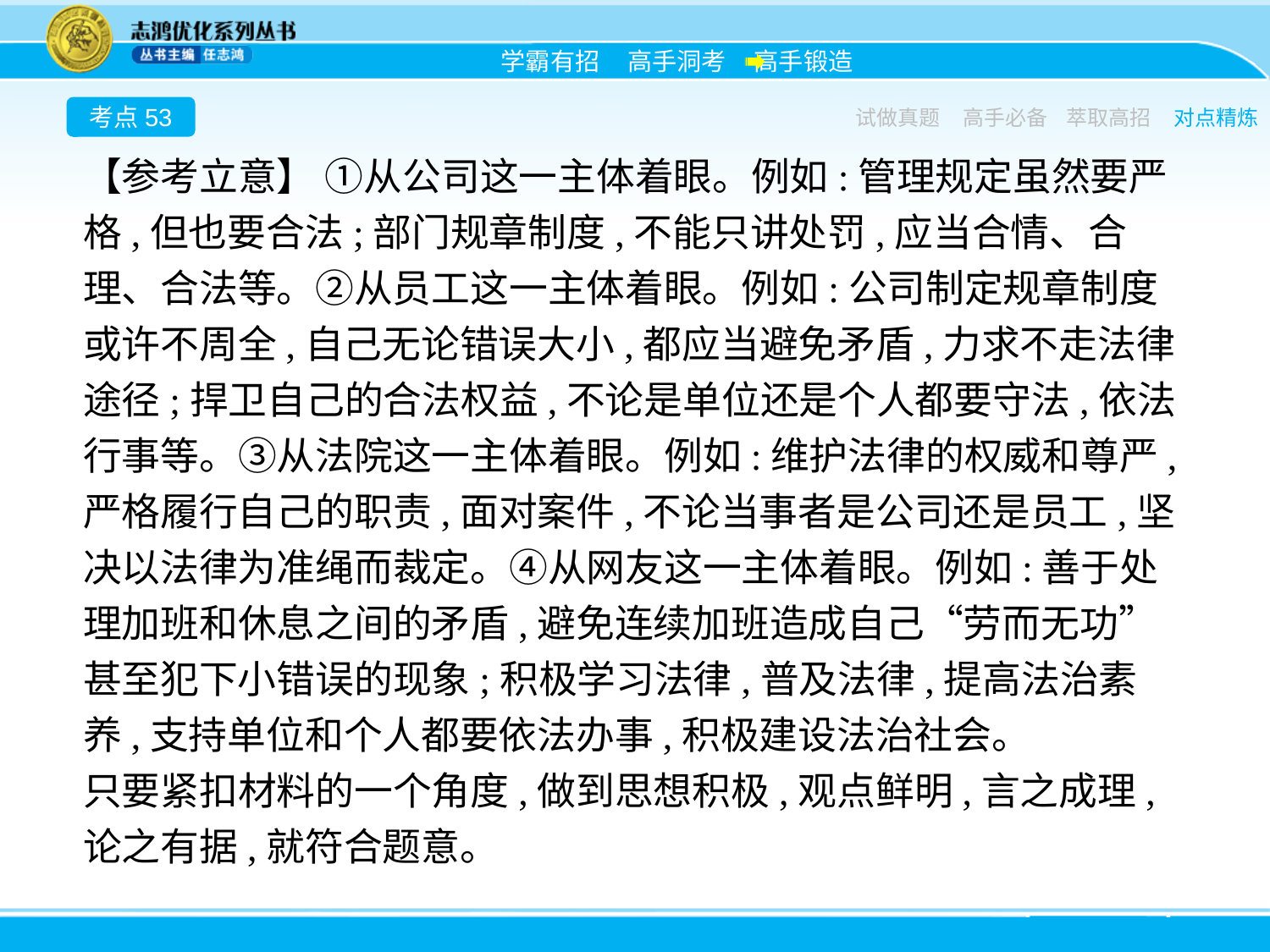

考点53
试做真题
高手必备
萃取高招
对点精炼
【参考立意】 ①从公司这一主体着眼。例如:管理规定虽然要严格,但也要合法;部门规章制度,不能只讲处罚,应当合情、合理、合法等。②从员工这一主体着眼。例如:公司制定规章制度或许不周全,自己无论错误大小,都应当避免矛盾,力求不走法律途径;捍卫自己的合法权益,不论是单位还是个人都要守法,依法行事等。③从法院这一主体着眼。例如:维护法律的权威和尊严,严格履行自己的职责,面对案件,不论当事者是公司还是员工,坚决以法律为准绳而裁定。④从网友这一主体着眼。例如:善于处理加班和休息之间的矛盾,避免连续加班造成自己“劳而无功”甚至犯下小错误的现象;积极学习法律,普及法律,提高法治素养,支持单位和个人都要依法办事,积极建设法治社会。
只要紧扣材料的一个角度,做到思想积极,观点鲜明,言之成理,论之有据,就符合题意。